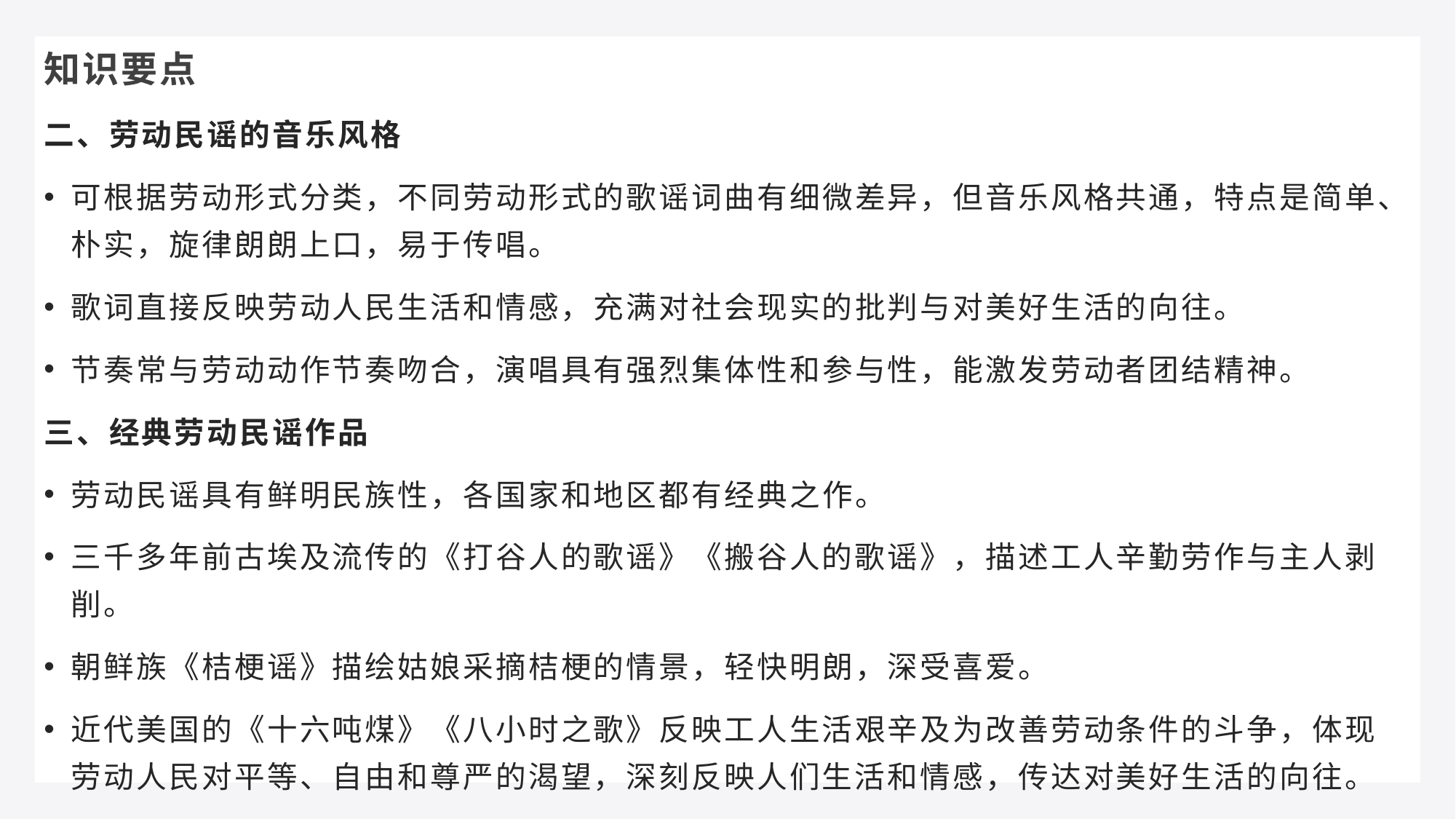

知识要点
二、劳动民谣的音乐风格
可根据劳动形式分类，不同劳动形式的歌谣词曲有细微差异，但音乐风格共通，特点是简单、朴实，旋律朗朗上口，易于传唱。
歌词直接反映劳动人民生活和情感，充满对社会现实的批判与对美好生活的向往。
节奏常与劳动动作节奏吻合，演唱具有强烈集体性和参与性，能激发劳动者团结精神。
三、经典劳动民谣作品
劳动民谣具有鲜明民族性，各国家和地区都有经典之作。
三千多年前古埃及流传的《打谷人的歌谣》《搬谷人的歌谣》，描述工人辛勤劳作与主人剥削。
朝鲜族《桔梗谣》描绘姑娘采摘桔梗的情景，轻快明朗，深受喜爱。
近代美国的《十六吨煤》《八小时之歌》反映工人生活艰辛及为改善劳动条件的斗争，体现劳动人民对平等、自由和尊严的渴望，深刻反映人们生活和情感，传达对美好生活的向往。